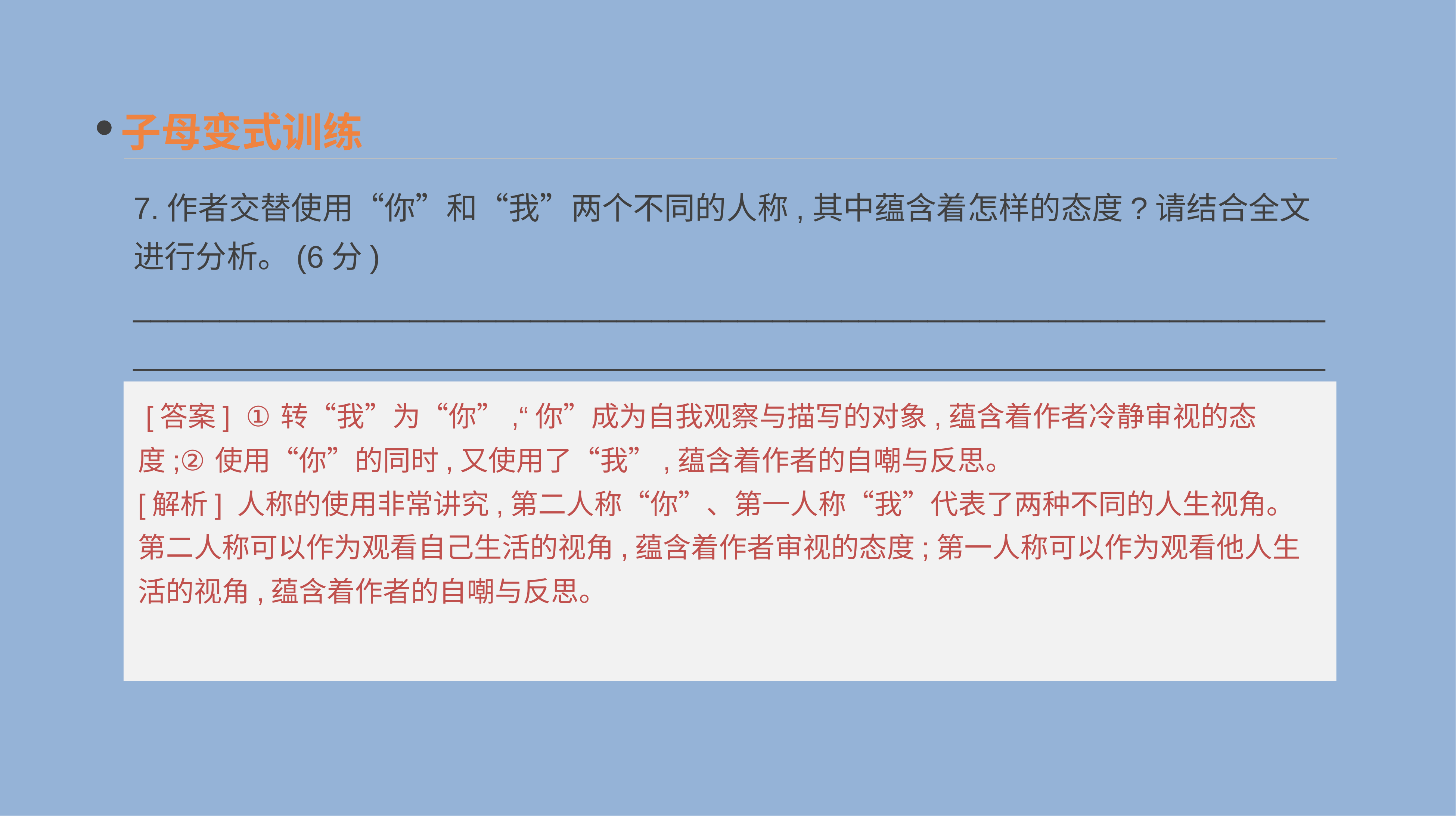

子母变式训练

7.作者交替使用“你”和“我”两个不同的人称,其中蕴含着怎样的态度?请结合全文进行分析。(6分)
__________________________________________________________________________________________________________________________________________________________________________

 [答案]  ①转“我”为“你”,“你”成为自我观察与描写的对象,蕴含着作者冷静审视的态度;②使用“你”的同时,又使用了“我”,蕴含着作者的自嘲与反思。
[解析] 人称的使用非常讲究,第二人称“你”、第一人称“我”代表了两种不同的人生视角。第二人称可以作为观看自己生活的视角,蕴含着作者审视的态度;第一人称可以作为观看他人生活的视角,蕴含着作者的自嘲与反思。